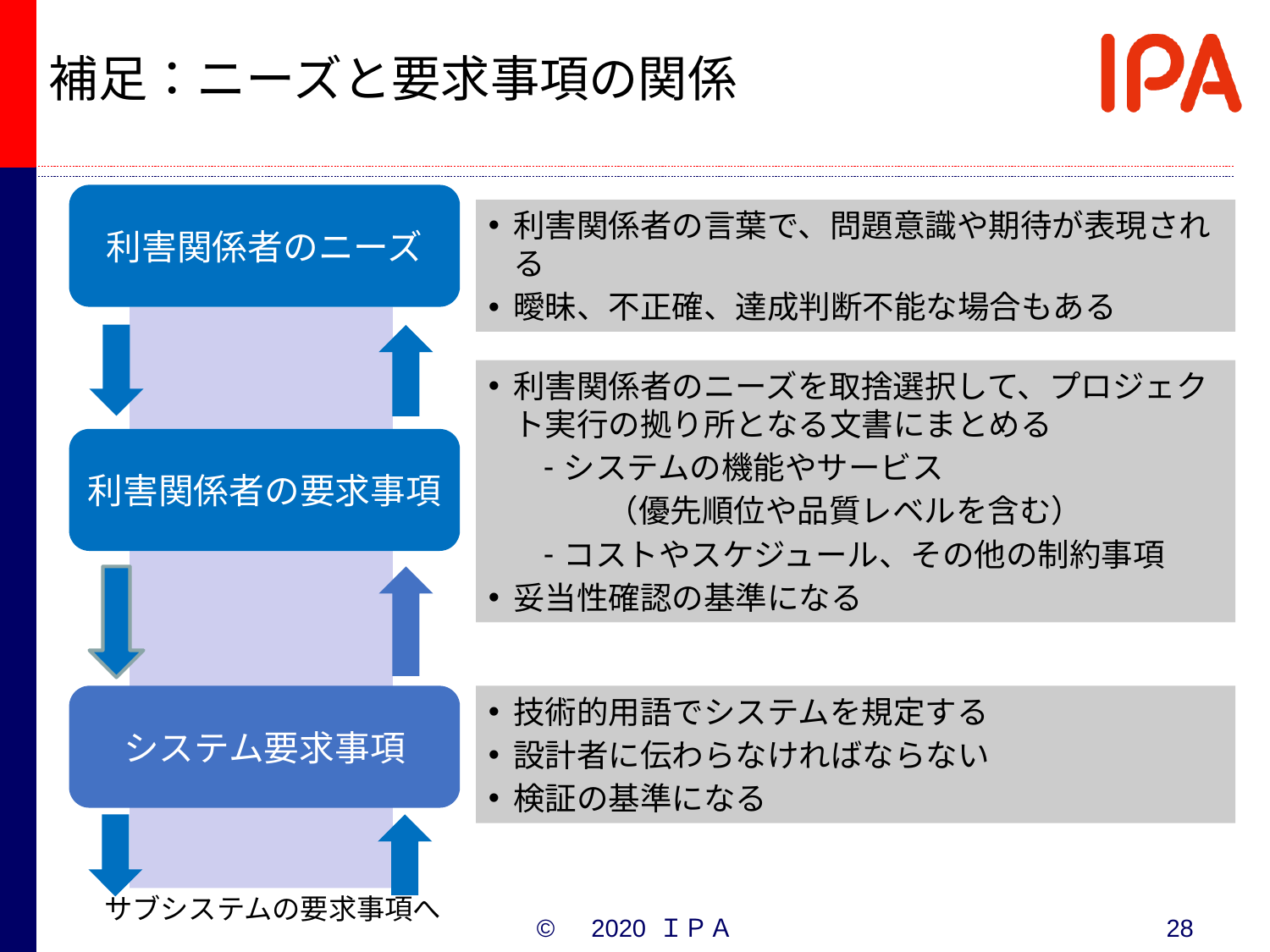

補足：ニーズと要求事項の関係
利害関係者のニーズ
利害関係者の言葉で、問題意識や期待が表現される
曖昧、不正確、達成判断不能な場合もある

利害関係者のニーズを取捨選択して、プロジェクト実行の拠り所となる文書にまとめる
システムの機能やサービス
　　（優先順位や品質レベルを含む）
コストやスケジュール、その他の制約事項
妥当性確認の基準になる
利害関係者の要求事項

システム要求事項
技術的用語でシステムを規定する
設計者に伝わらなければならない
検証の基準になる

サブシステムの要求事項へ
©　2020 ＩＰＡ
28